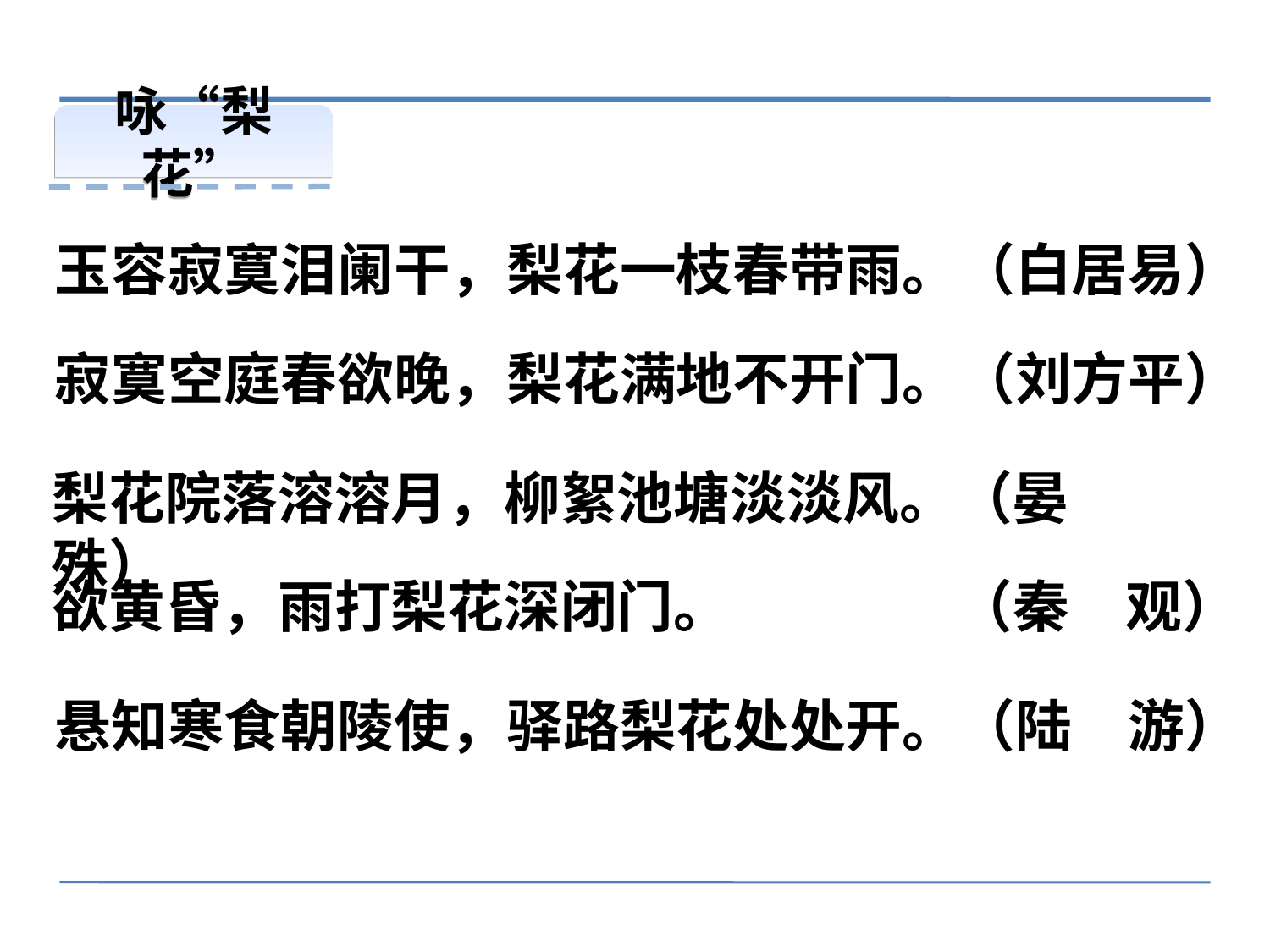

咏“梨花”

玉容寂寞泪阑干，梨花一枝春带雨。（白居易）
寂寞空庭春欲晚，梨花满地不开门。（刘方平）
梨花院落溶溶月，柳絮池塘淡淡风。（晏　殊）
欲黄昏，雨打梨花深闭门。　　　　（秦　观）
悬知寒食朝陵使，驿路梨花处处开。（陆　游）